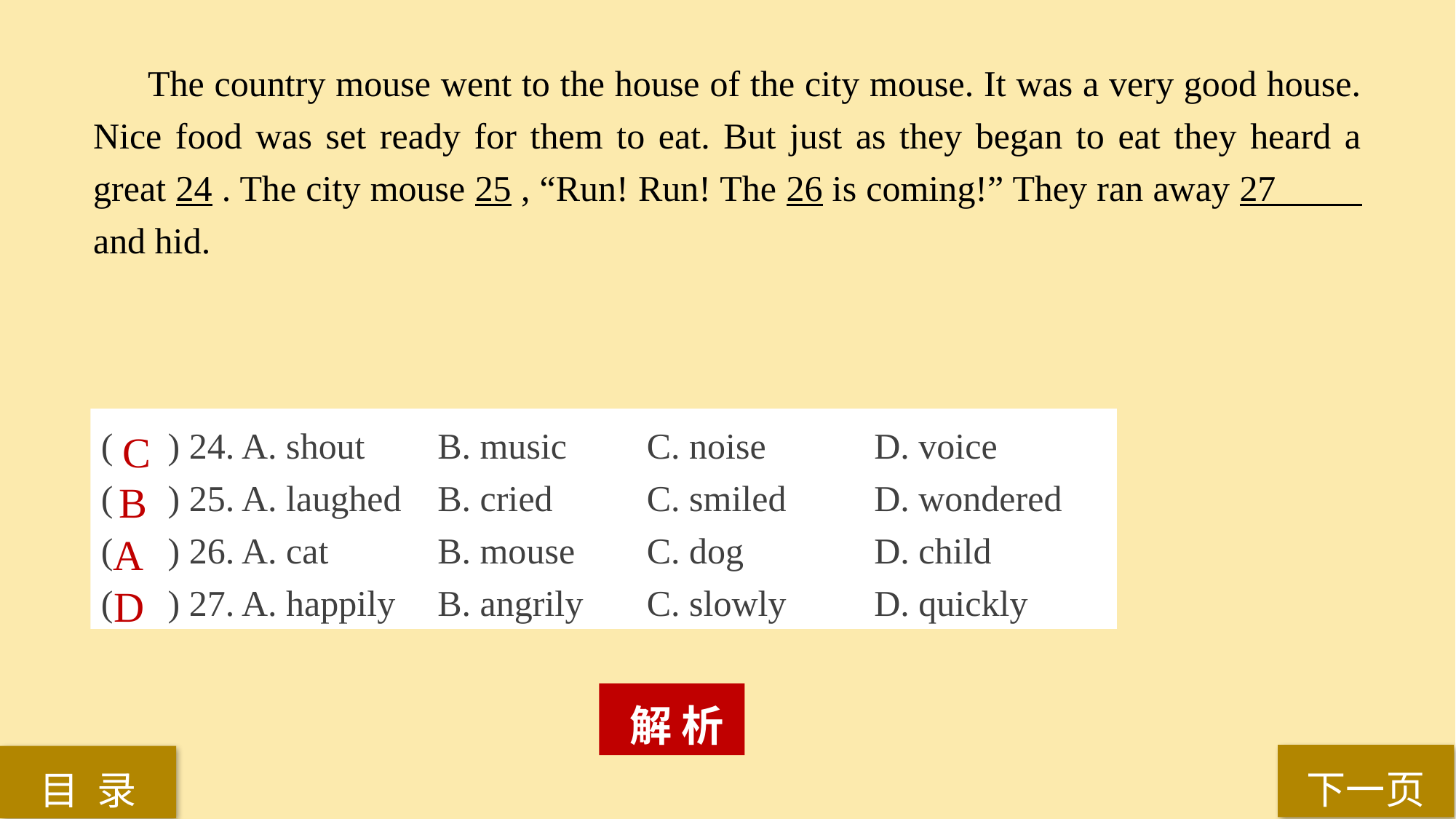

The country mouse went to the house of the city mouse. It was a very good house. Nice food was set ready for them to eat. But just as they began to eat they heard a great 24 . The city mouse 25 , “Run! Run! The 26 is coming!” They ran away 27          and hid.
(      ) 24. A. shout 	 B. music 	C. noise	 D. voice
(      ) 25. A. laughed	 B. cried 	C. smiled 	 D. wondered
(      ) 26. A. cat 	 B. mouse 	C. dog 		 D. child
(      ) 27. A. happily 	 B. angrily 	C. slowly 	 D. quickly
C
B
A
D
 解 析